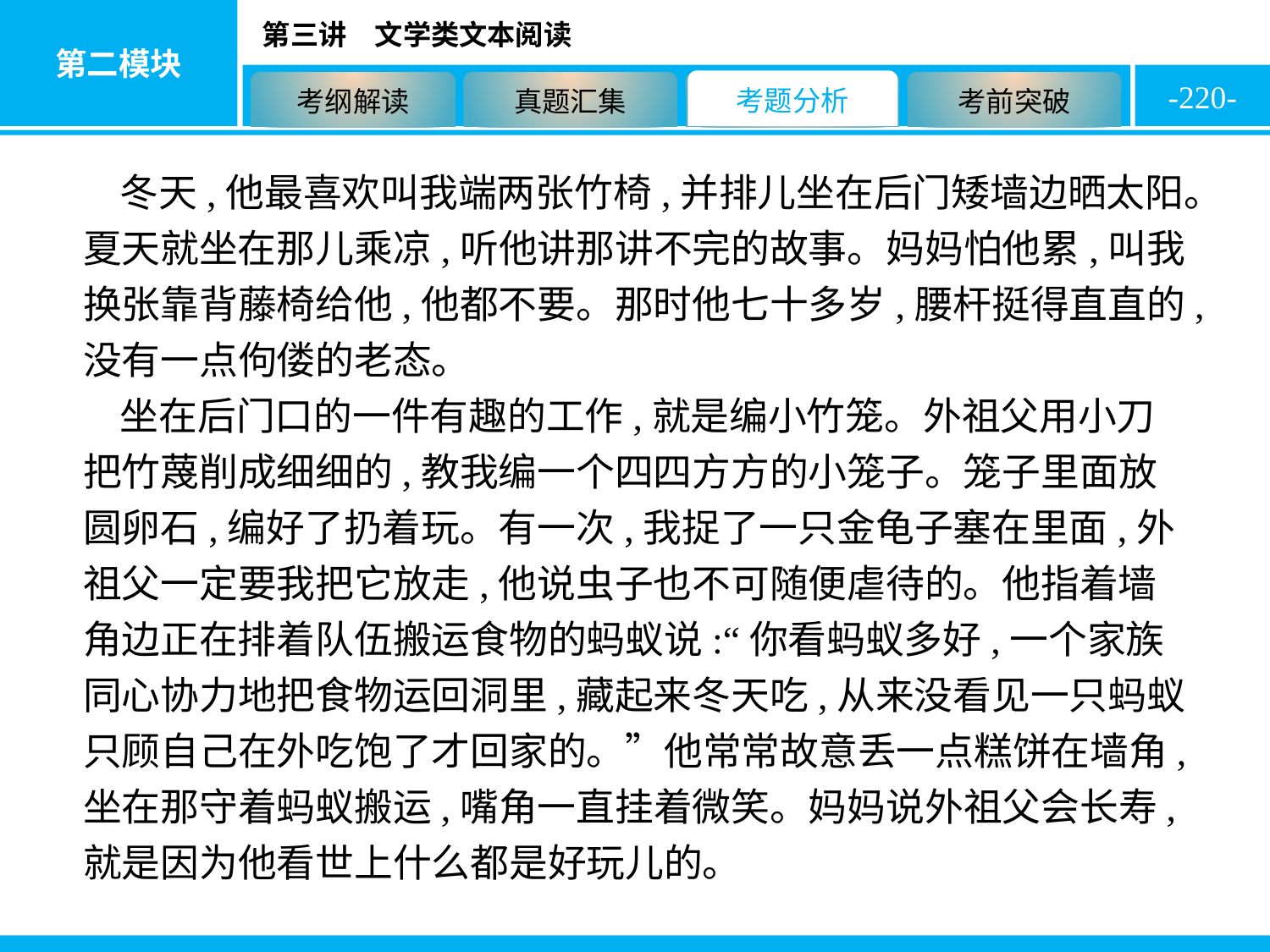

-220-
冬天,他最喜欢叫我端两张竹椅,并排儿坐在后门矮墙边晒太阳。夏天就坐在那儿乘凉,听他讲那讲不完的故事。妈妈怕他累,叫我换张靠背藤椅给他,他都不要。那时他七十多岁,腰杆挺得直直的,没有一点佝偻的老态。
坐在后门口的一件有趣的工作,就是编小竹笼。外祖父用小刀把竹蔑削成细细的,教我编一个四四方方的小笼子。笼子里面放圆卵石,编好了扔着玩。有一次,我捉了一只金龟子塞在里面,外祖父一定要我把它放走,他说虫子也不可随便虐待的。他指着墙角边正在排着队伍搬运食物的蚂蚁说:“你看蚂蚁多好,一个家族同心协力地把食物运回洞里,藏起来冬天吃,从来没看见一只蚂蚁只顾自己在外吃饱了才回家的。”他常常故意丢一点糕饼在墙角,坐在那守着蚂蚁搬运,嘴角一直挂着微笑。妈妈说外祖父会长寿,就是因为他看世上什么都是好玩儿的。